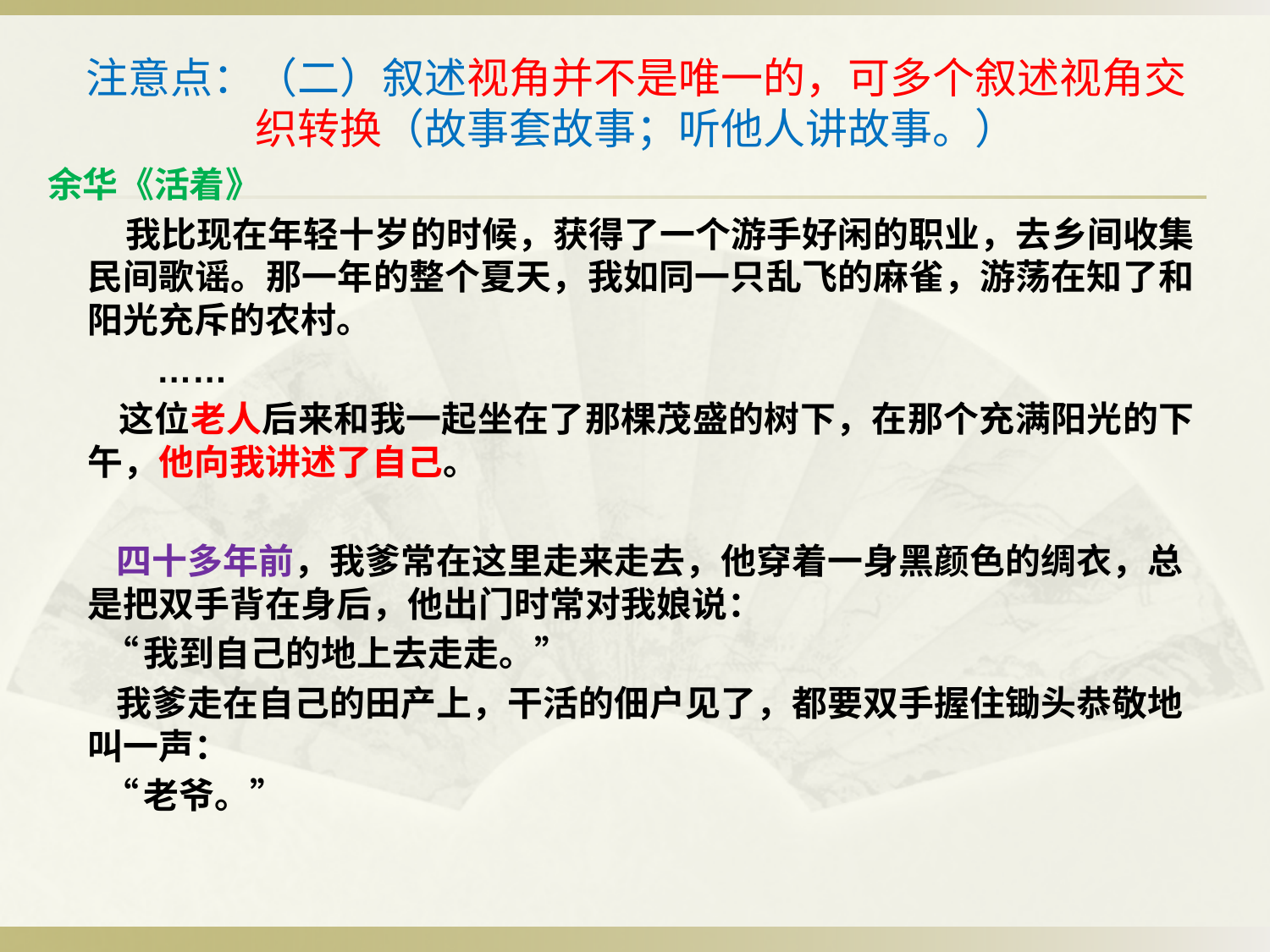

# 注意点：（二）叙述视角并不是唯一的，可多个叙述视角交织转换（故事套故事；听他人讲故事。）
余华《活着》
         我比现在年轻十岁的时候，获得了一个游手好闲的职业，去乡间收集民间歌谣。那一年的整个夏天，我如同一只乱飞的麻雀，游荡在知了和阳光充斥的农村。
           ……
        这位老人后来和我一起坐在了那棵茂盛的树下，在那个充满阳光的下午，他向我讲述了自己。

        四十多年前，我爹常在这里走来走去，他穿着一身黑颜色的绸衣，总是把双手背在身后，他出门时常对我娘说：
       “我到自己的地上去走走。”
        我爹走在自己的田产上，干活的佃户见了，都要双手握住锄头恭敬地叫一声：
       “老爷。”